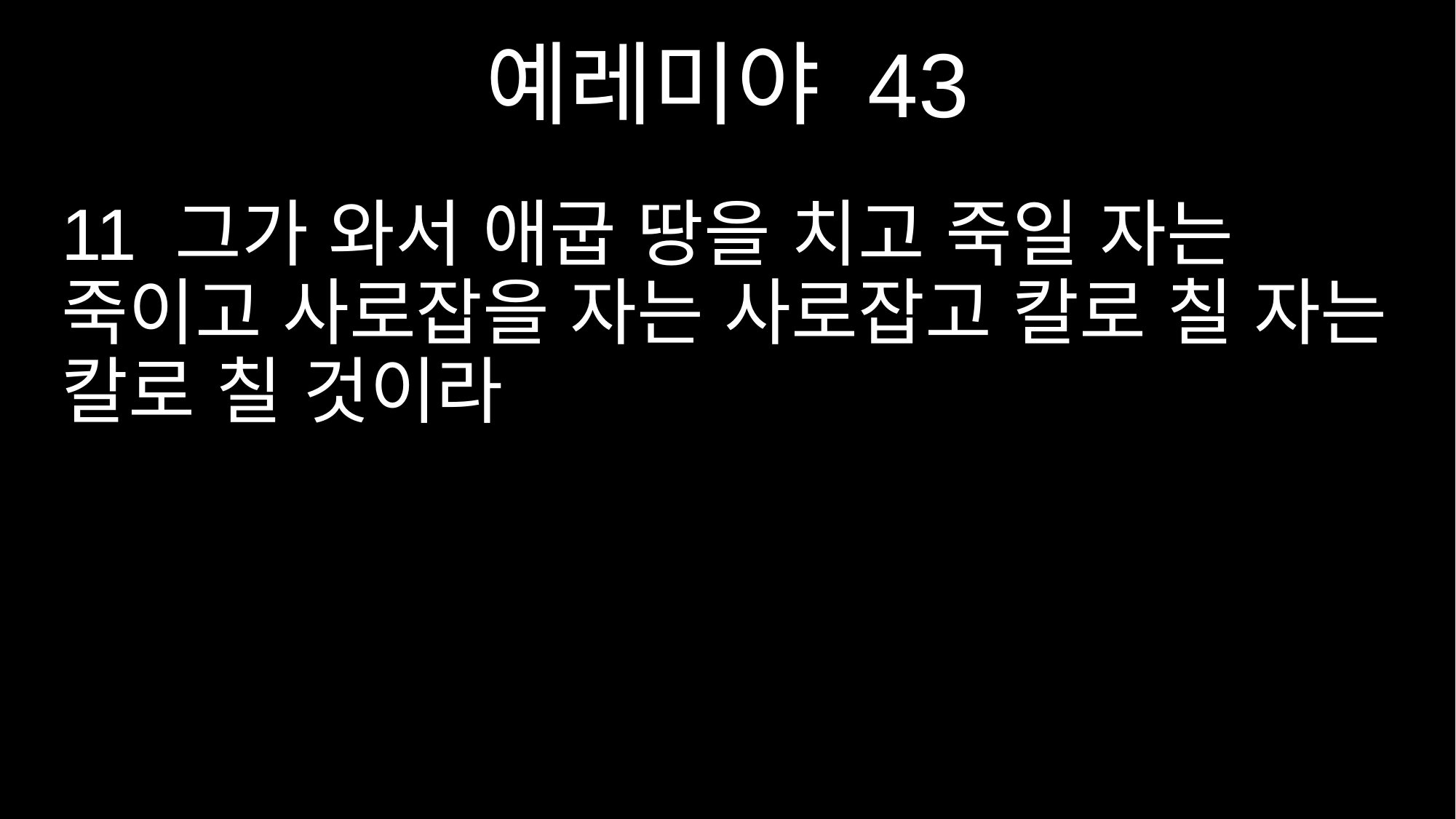

예레미야 43
11 그가 와서 애굽 땅을 치고 죽일 자는 죽이고 사로잡을 자는 사로잡고 칼로 칠 자는 칼로 칠 것이라